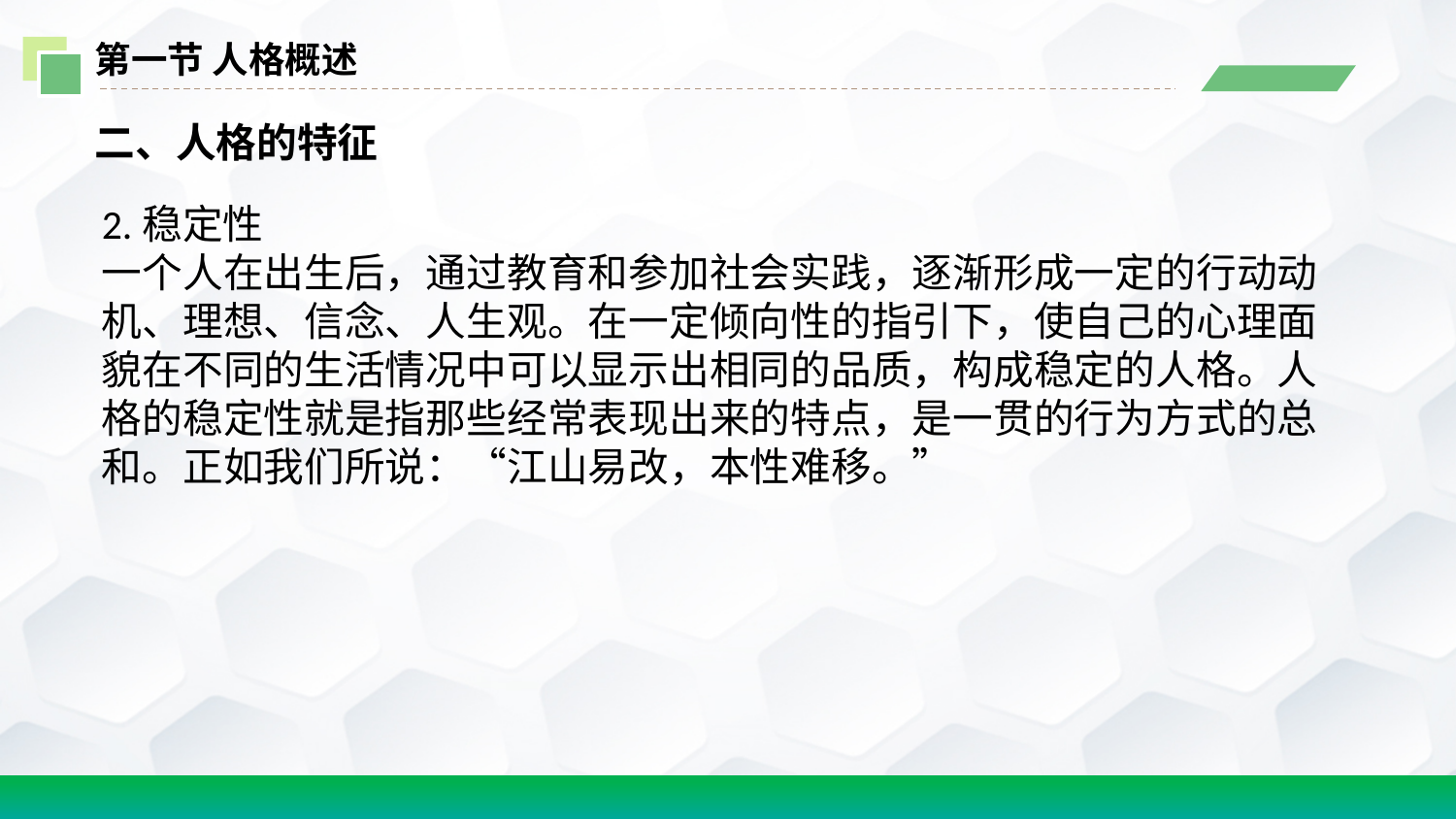

第一节 人格概述
二、人格的特征
2.稳定性
一个人在出生后，通过教育和参加社会实践，逐渐形成一定的行动动机、理想、信念、人生观。在一定倾向性的指引下，使自己的心理面貌在不同的生活情况中可以显示出相同的品质，构成稳定的人格。人格的稳定性就是指那些经常表现出来的特点，是一贯的行为方式的总和。正如我们所说：“江山易改，本性难移。”